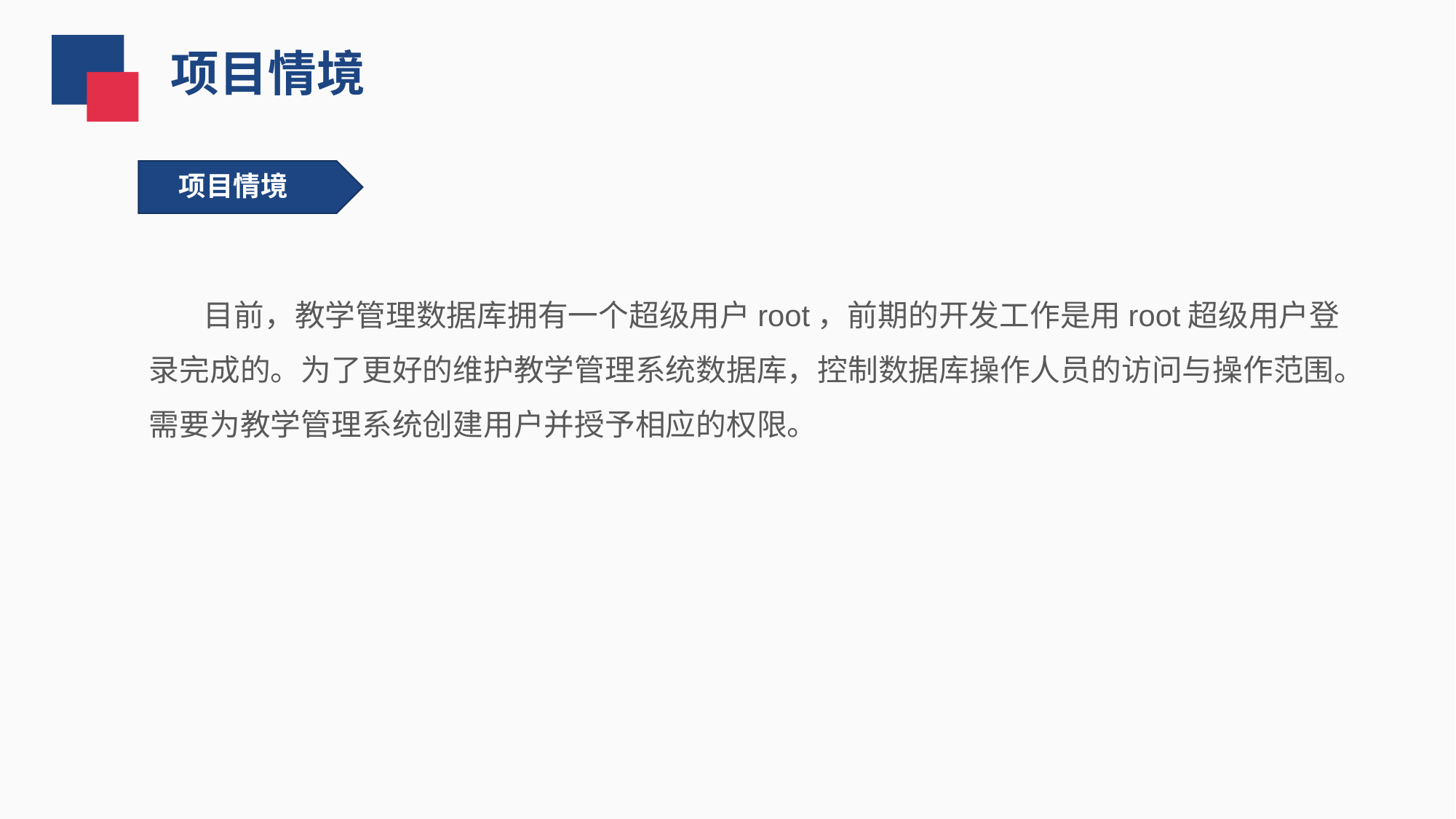

项目情境

项目情境
       目前，教学管理数据库拥有一个超级用户root，前期的开发工作是用root超级用户登录完成的。为了更好的维护教学管理系统数据库，控制数据库操作人员的访问与操作范围。需要为教学管理系统创建用户并授予相应的权限。